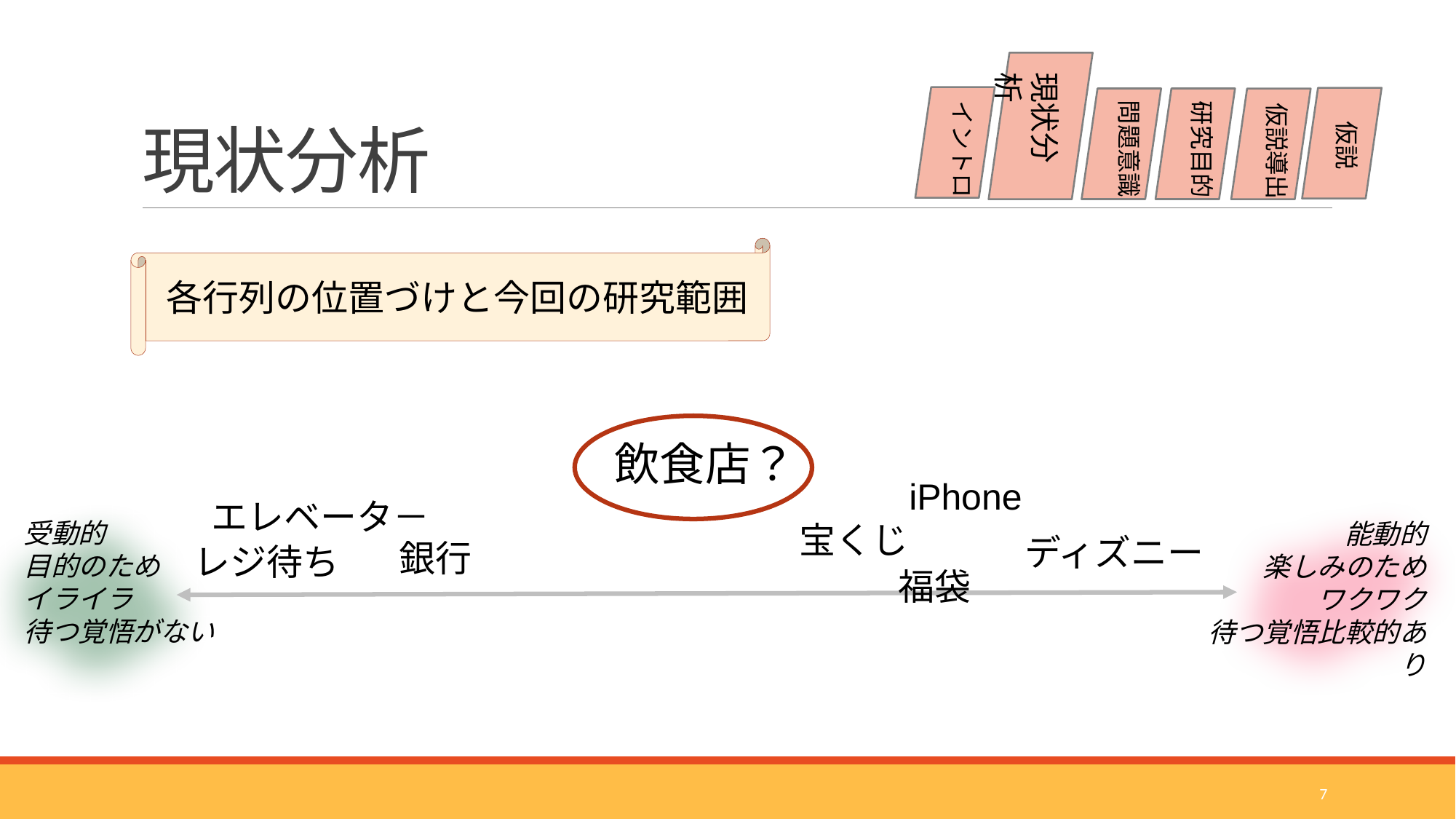

# 現状分析

現状分析

問題意識
イントロ
研究目的
仮説導出
仮説

各行列の位置づけと今回の研究範囲

飲食店？
iPhone

エレベータ－
受動的
目的のため
イライラ
待つ覚悟がない
宝くじ
能動的
楽しみのため
ワクワク
待つ覚悟比較的あり
ディズニー
銀行
レジ待ち
福袋
7